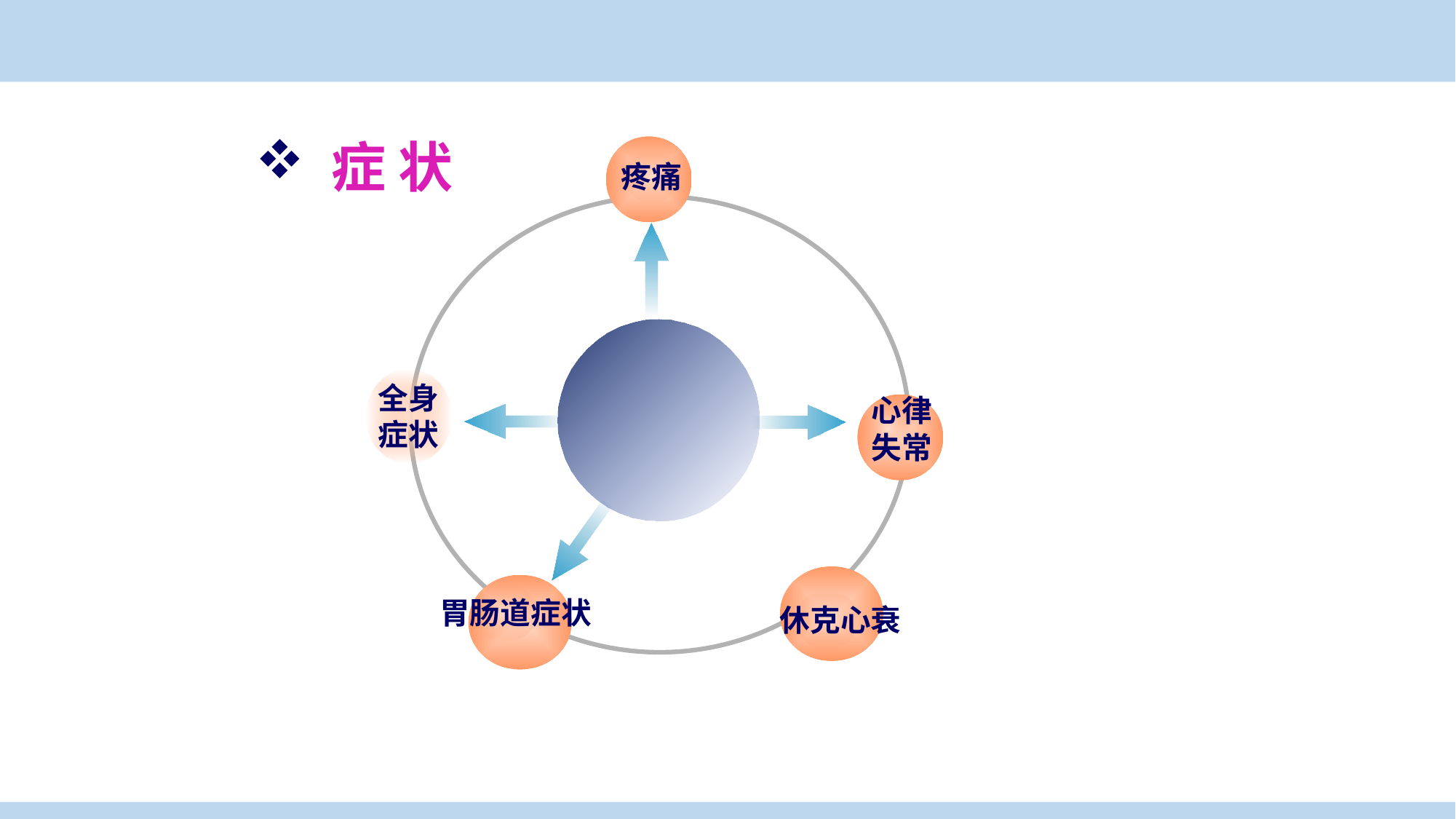

症 状

疼痛

全身
症状

   心律
   失常

  胃肠道症状
   休克心衰